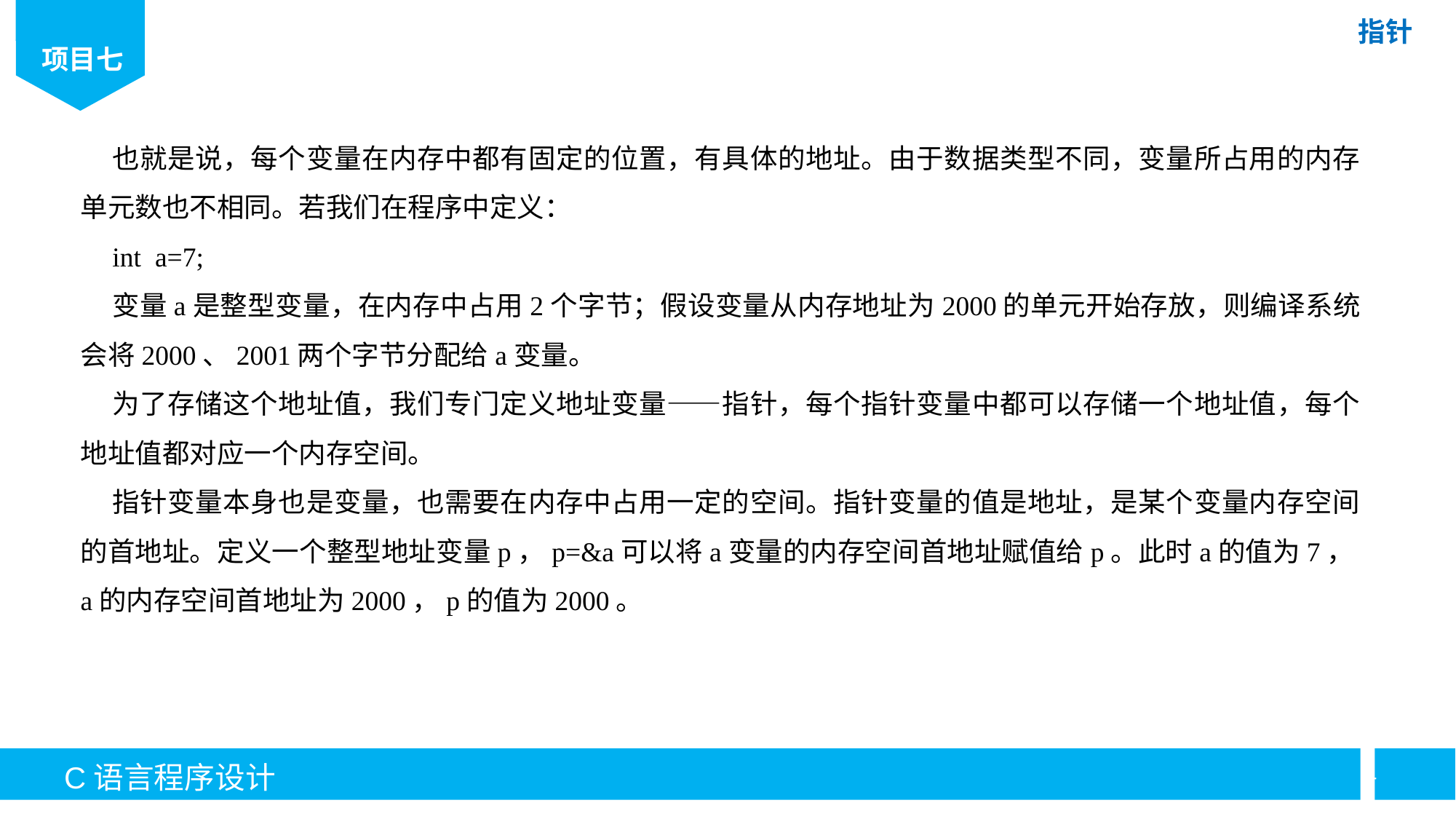

也就是说，每个变量在内存中都有固定的位置，有具体的地址。由于数据类型不同，变量所占用的内存单元数也不相同。若我们在程序中定义：
int  a=7;
变量a是整型变量，在内存中占用2个字节；假设变量从内存地址为2000的单元开始存放，则编译系统会将2000、2001两个字节分配给a变量。
为了存储这个地址值，我们专门定义地址变量——指针，每个指针变量中都可以存储一个地址值，每个地址值都对应一个内存空间。
指针变量本身也是变量，也需要在内存中占用一定的空间。指针变量的值是地址，是某个变量内存空间的首地址。定义一个整型地址变量p，p=&a可以将a变量的内存空间首地址赋值给p。此时a的值为7，a的内存空间首地址为2000，p的值为2000。